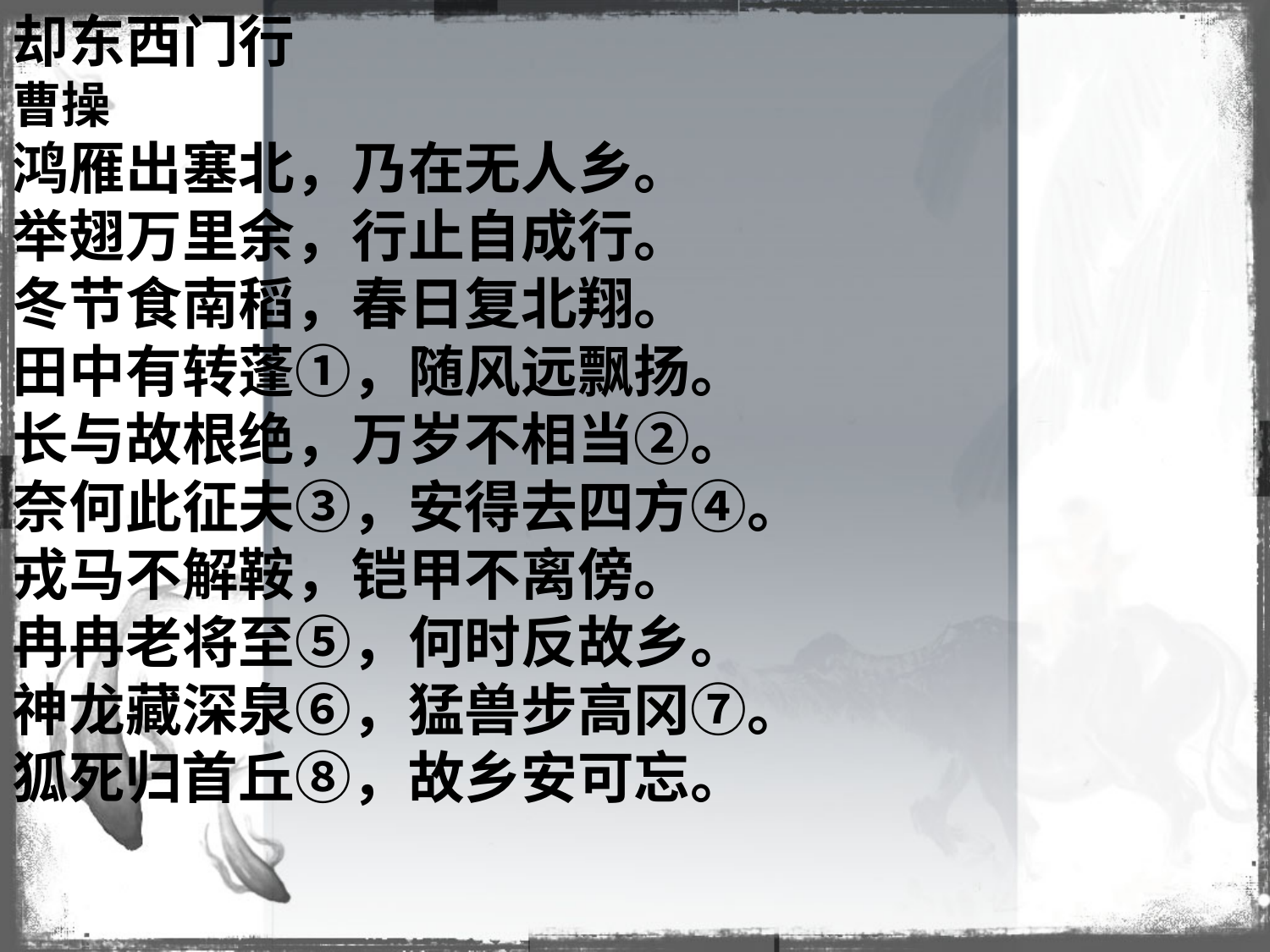

却东西门行
曹操
鸿雁出塞北，乃在无人乡。
举翅万里余，行止自成行。
冬节食南稻，春日复北翔。
田中有转蓬①，随风远飘扬。
长与故根绝，万岁不相当②。
奈何此征夫③，安得去四方④。
戎马不解鞍，铠甲不离傍。
冉冉老将至⑤，何时反故乡。
神龙藏深泉⑥，猛兽步高冈⑦。
狐死归首丘⑧，故乡安可忘。